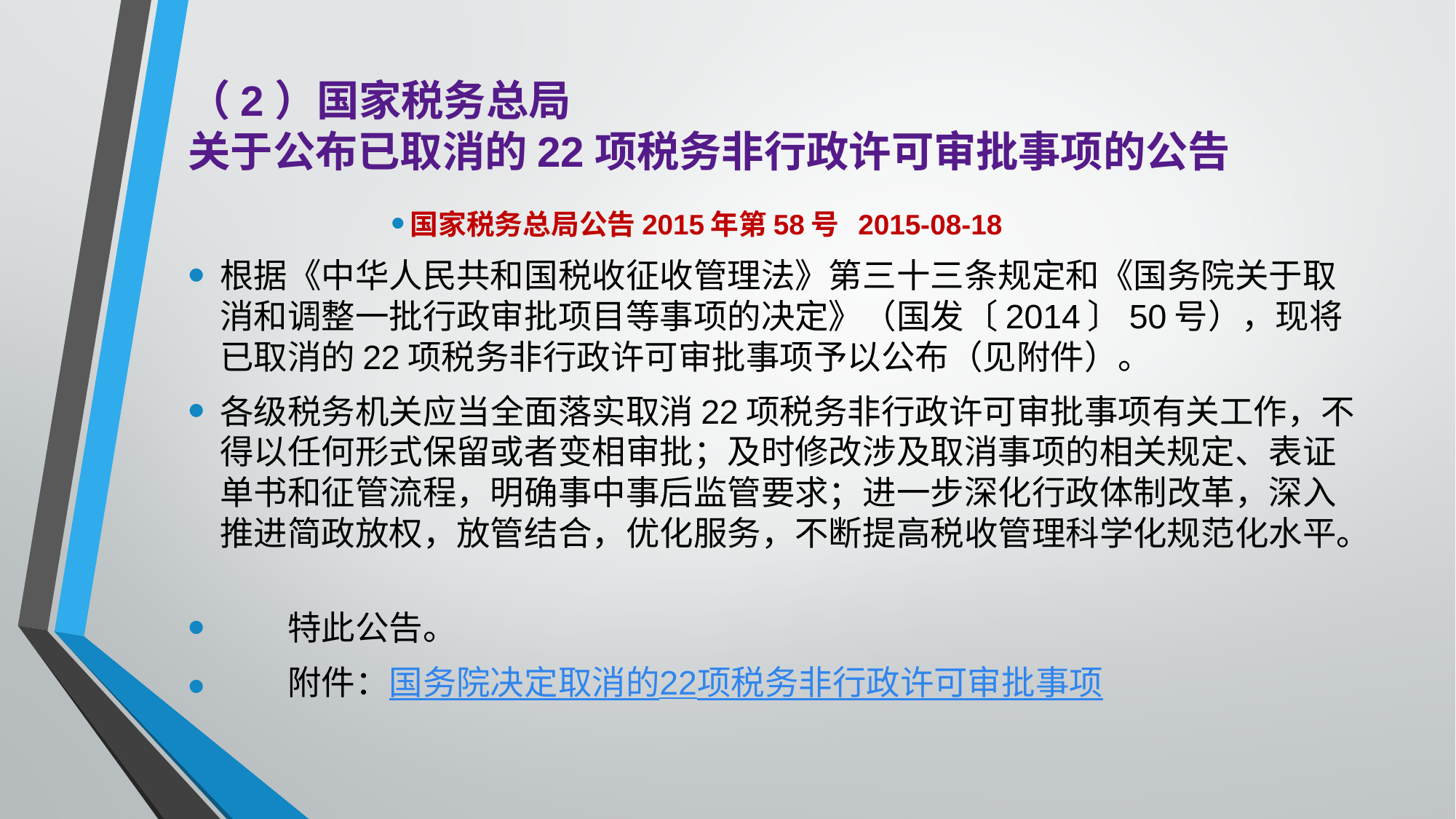

# （2）国家税务总局 关于公布已取消的22项税务非行政许可审批事项的公告
国家税务总局公告2015年第58号  2015-08-18
根据《中华人民共和国税收征收管理法》第三十三条规定和《国务院关于取消和调整一批行政审批项目等事项的决定》（国发〔2014〕50号），现将已取消的22项税务非行政许可审批事项予以公布（见附件）。
各级税务机关应当全面落实取消22项税务非行政许可审批事项有关工作，不得以任何形式保留或者变相审批；及时修改涉及取消事项的相关规定、表证单书和征管流程，明确事中事后监管要求；进一步深化行政体制改革，深入推进简政放权，放管结合，优化服务，不断提高税收管理科学化规范化水平。
　　特此公告。
　　附件：国务院决定取消的22项税务非行政许可审批事项